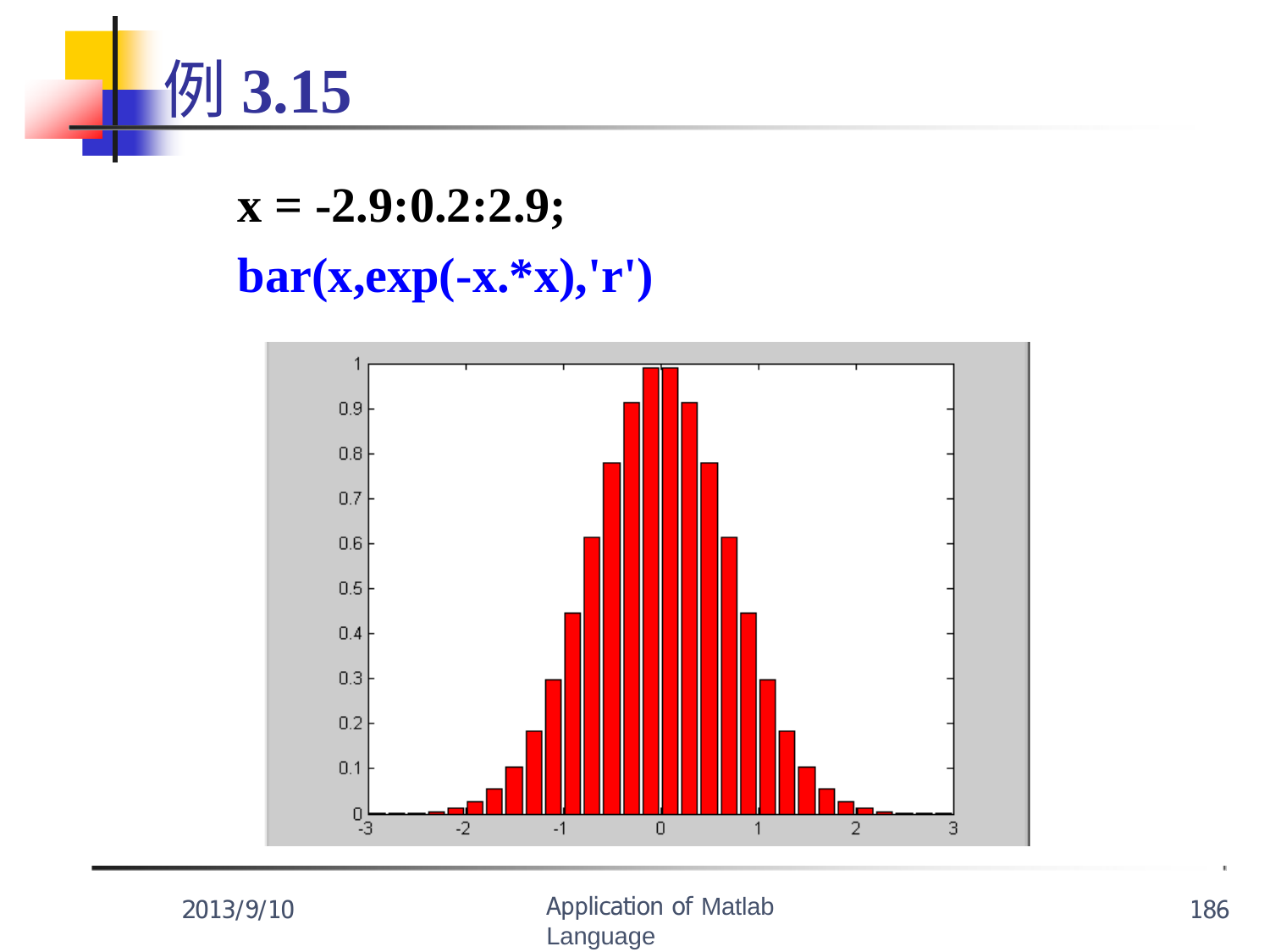

# 例3.15
x = -2.9:0.2:2.9;

bar(x,exp(-x.*x),'r')

Application of Matlab Language
2013/9/10
186